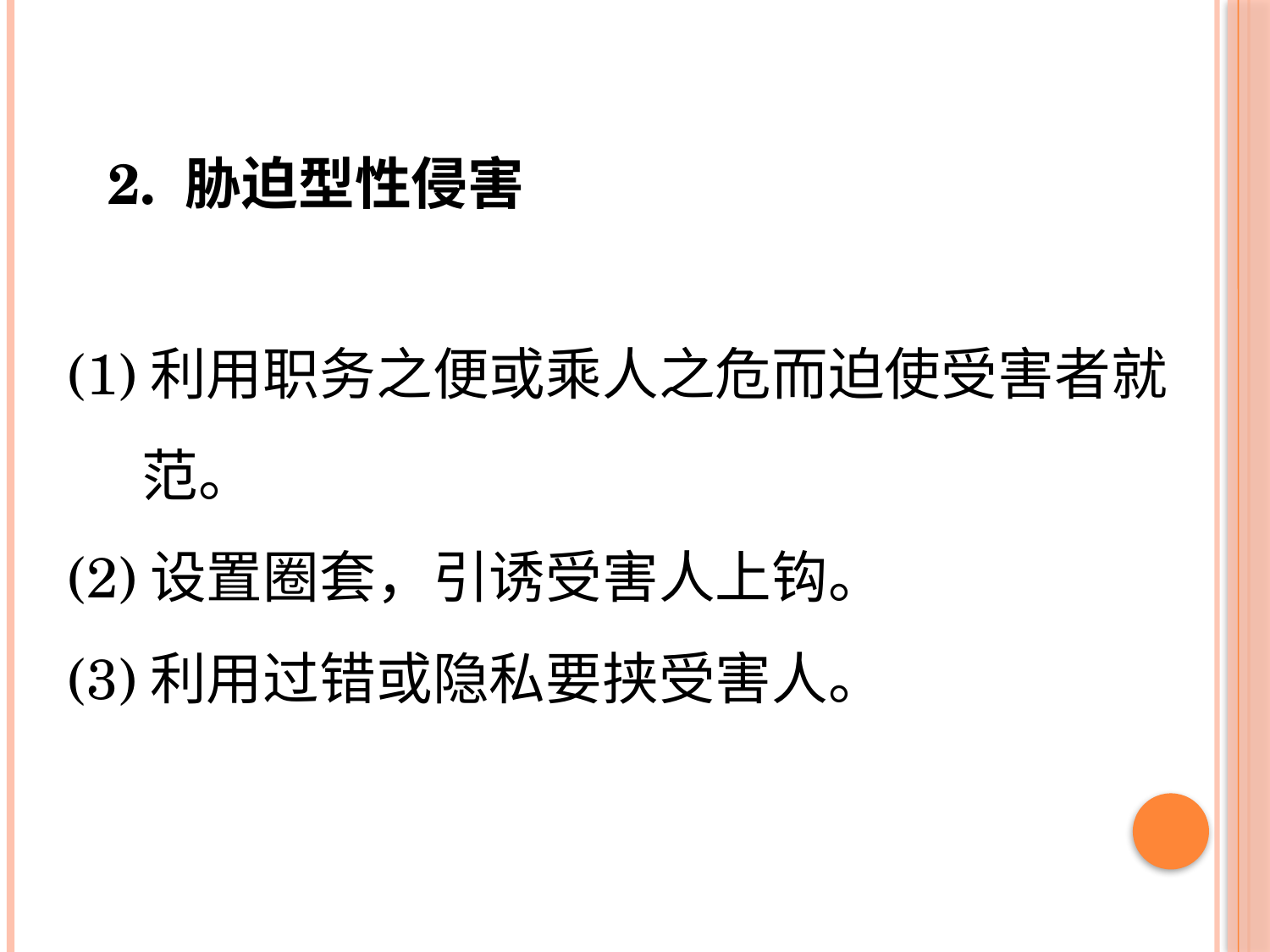

2. 胁迫型性侵害
(1)利用职务之便或乘人之危而迫使受害者就范。
(2)设置圈套，引诱受害人上钩。
(3)利用过错或隐私要挟受害人。